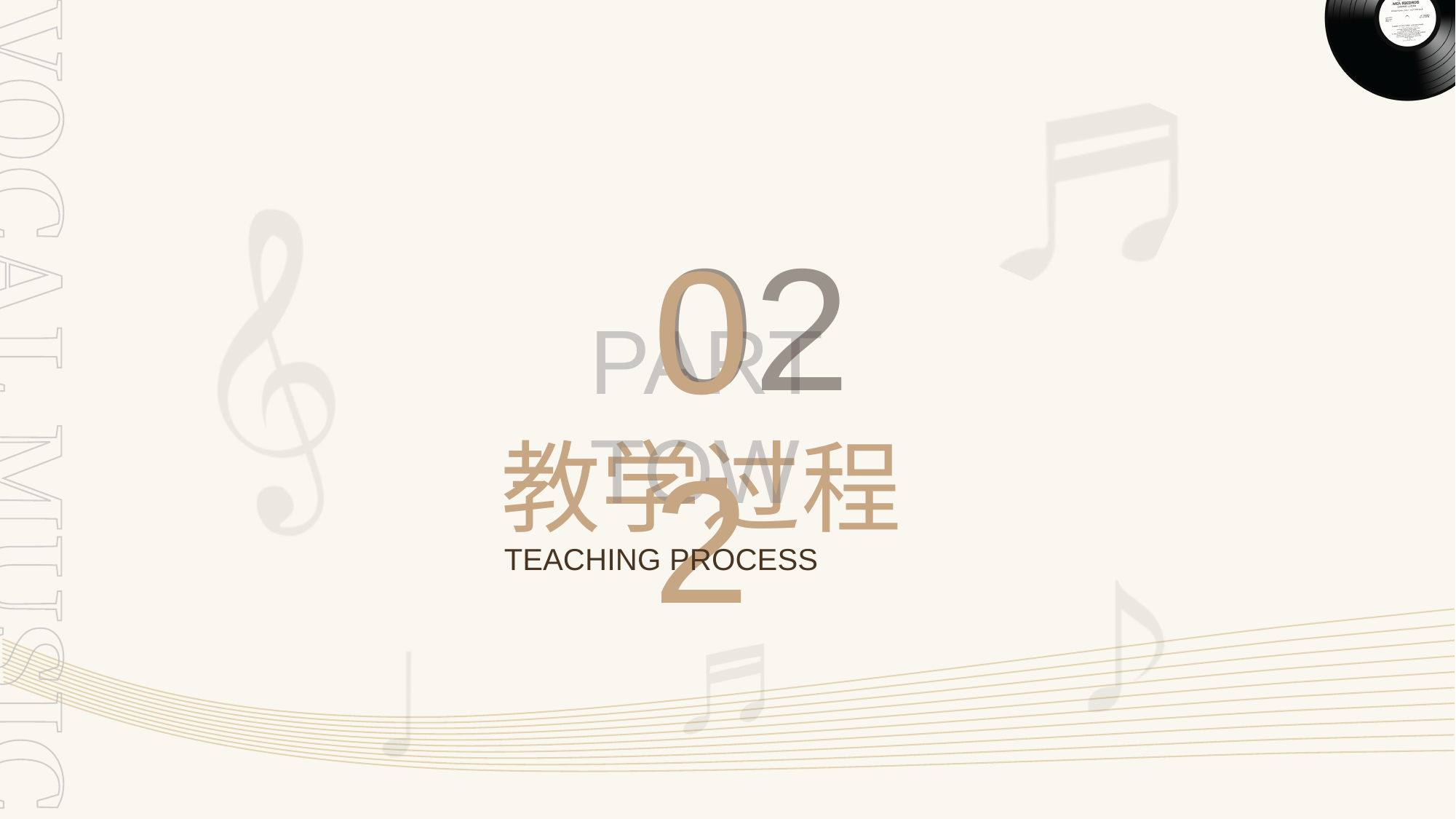

02
02
PART TOW
教学过程
TEACHING PROCESS